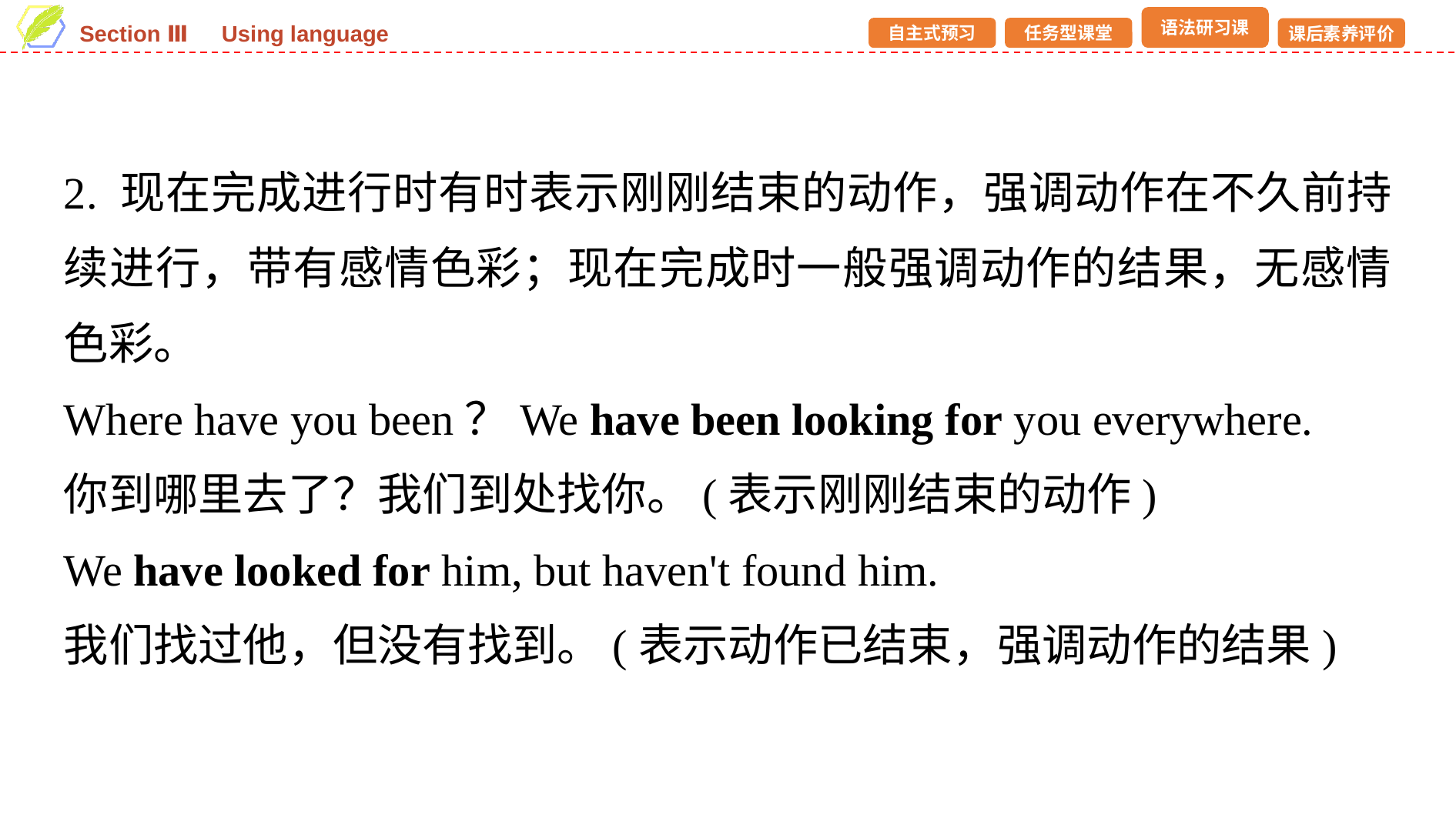

2. 现在完成进行时有时表示刚刚结束的动作，强调动作在不久前持续进行，带有感情色彩；现在完成时一般强调动作的结果，无感情色彩。
Where have you been？We have been looking for you everywhere.
你到哪里去了？我们到处找你。(表示刚刚结束的动作)
We have looked for him, but haven't found him.
我们找过他，但没有找到。(表示动作已结束，强调动作的结果)